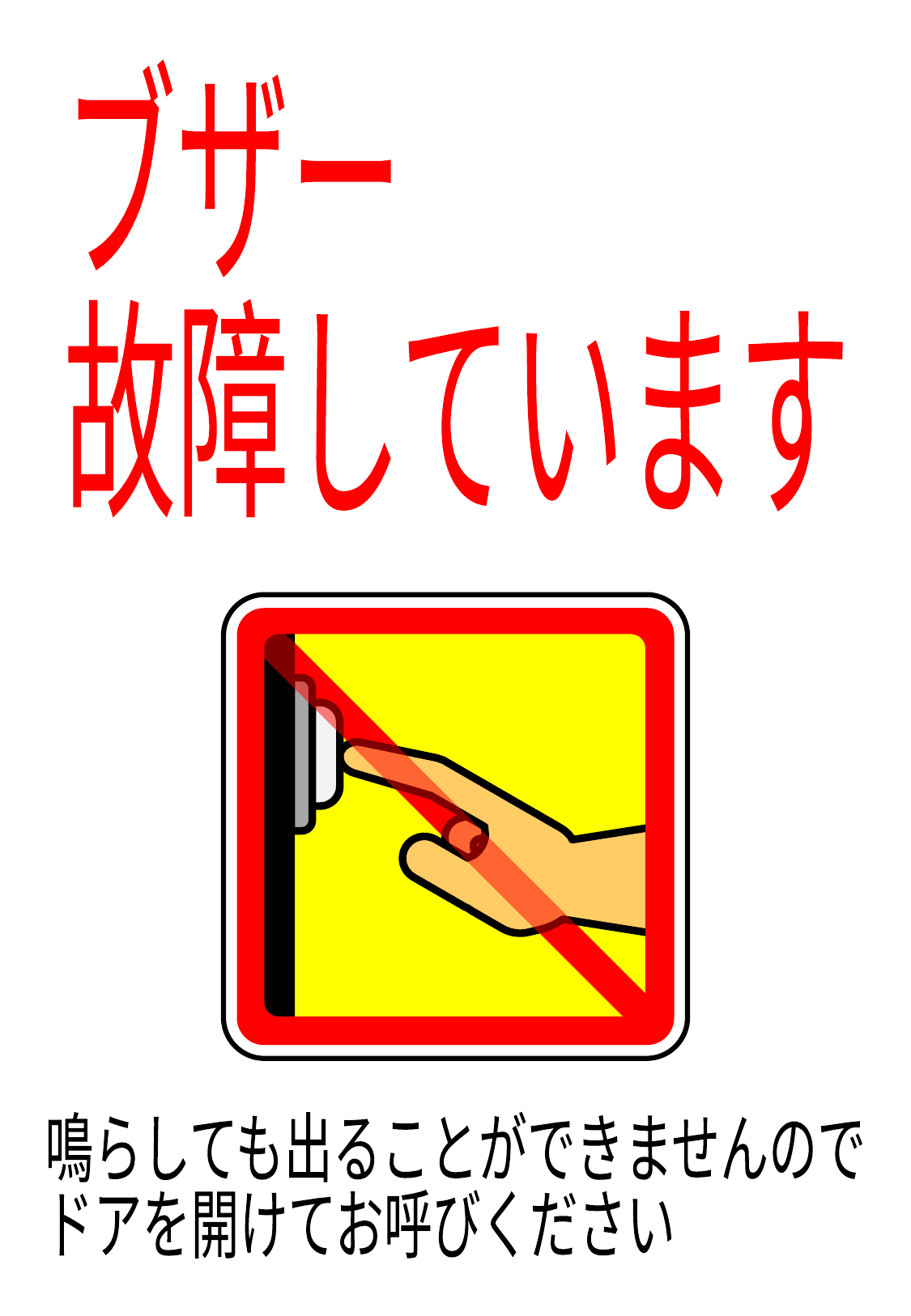

ブザー
故障しています

鳴らしても出ることができませんので
ドアを開けてお呼びください